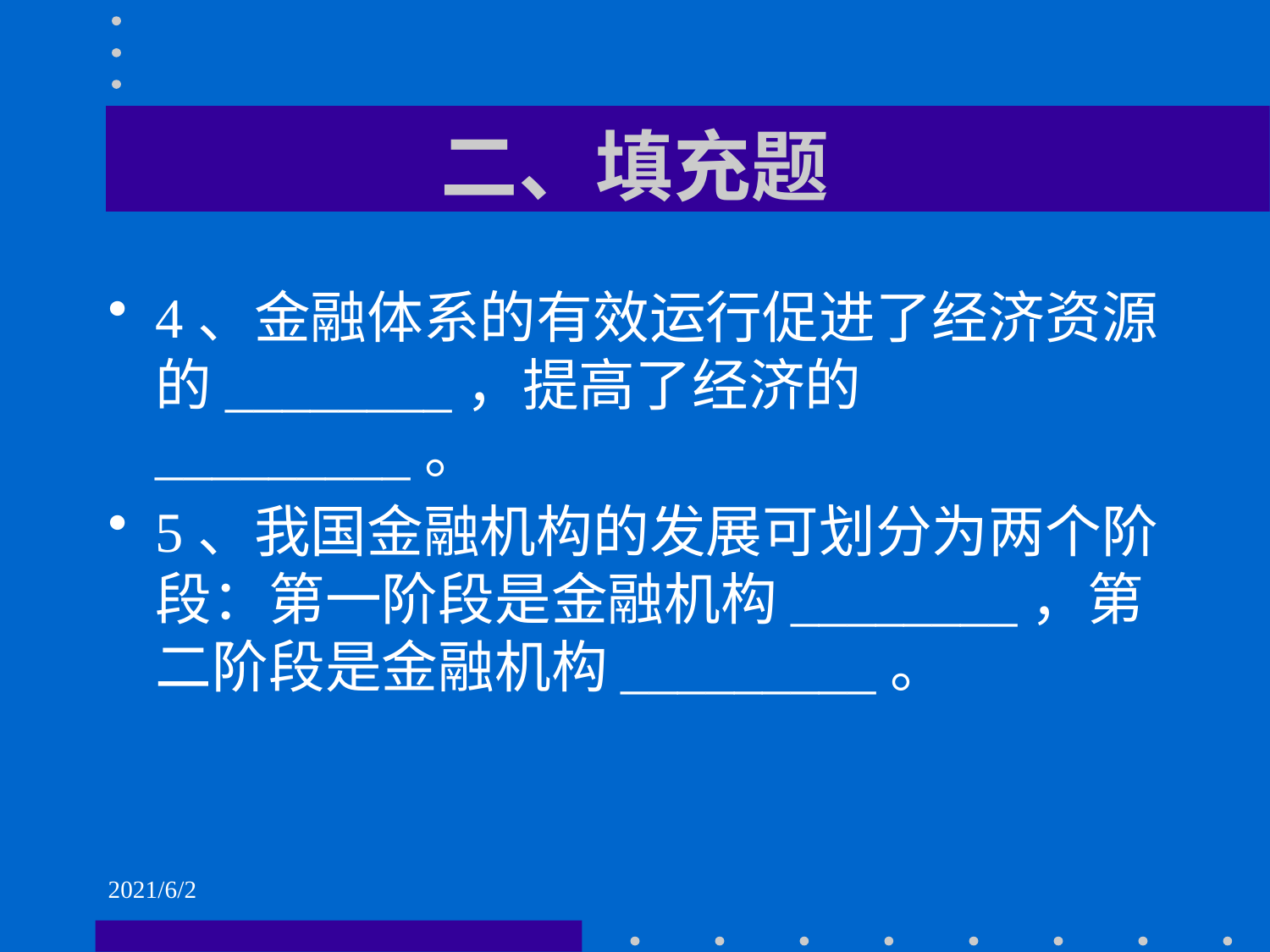

# 二、填充题
4、金融体系的有效运行促进了经济资源的________，提高了经济的_________。
5、我国金融机构的发展可划分为两个阶段：第一阶段是金融机构________，第二阶段是金融机构_________。
2021/6/2